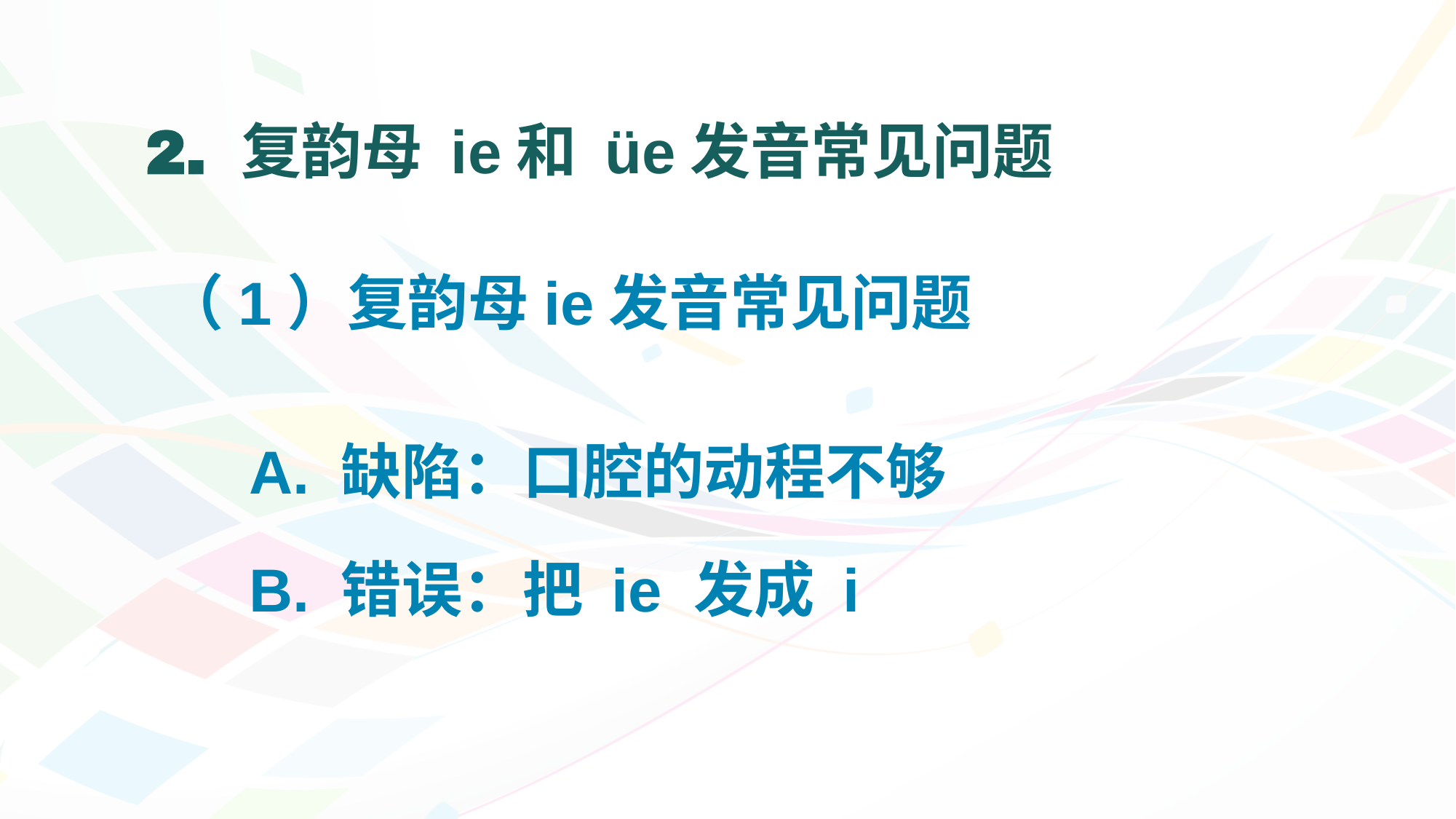

# 2. 复韵母 ie和 üe发音常见问题
（1）复韵母ie发音常见问题
  A. 缺陷：口腔的动程不够
  B. 错误：把 ie 发成 i